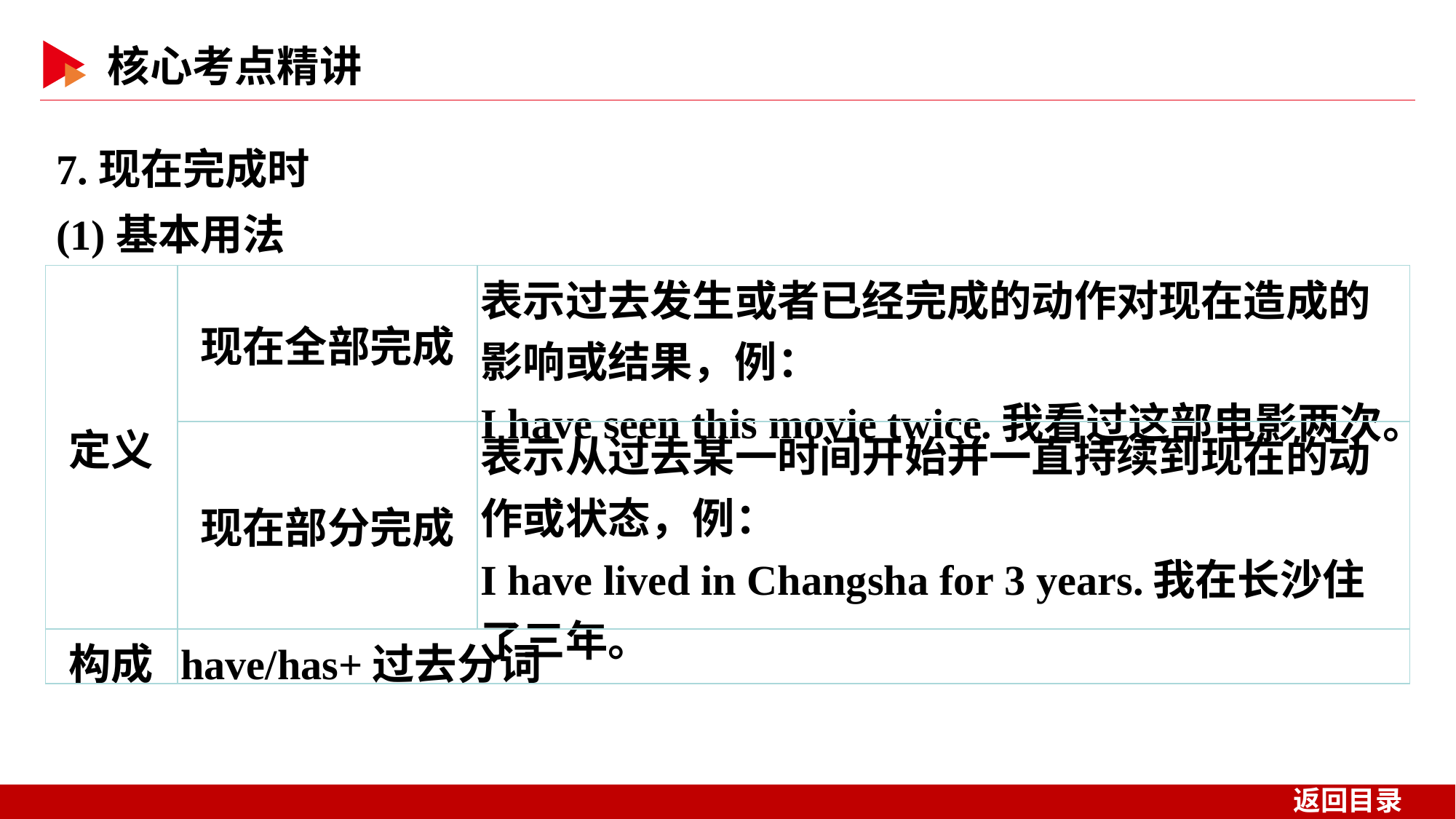

7.现在完成时
(1)基本用法
| 定义 | 现在全部完成 | 表示过去发生或者已经完成的动作对现在造成的影响或结果，例： I have seen this movie twice.我看过这部电影两次。 |
| --- | --- | --- |
|  | 现在部分完成 | 表示从过去某一时间开始并一直持续到现在的动作或状态，例： I have lived in Changsha for 3 years.我在长沙住了三年。 |
| 构成 | have/has+过去分词 |  |